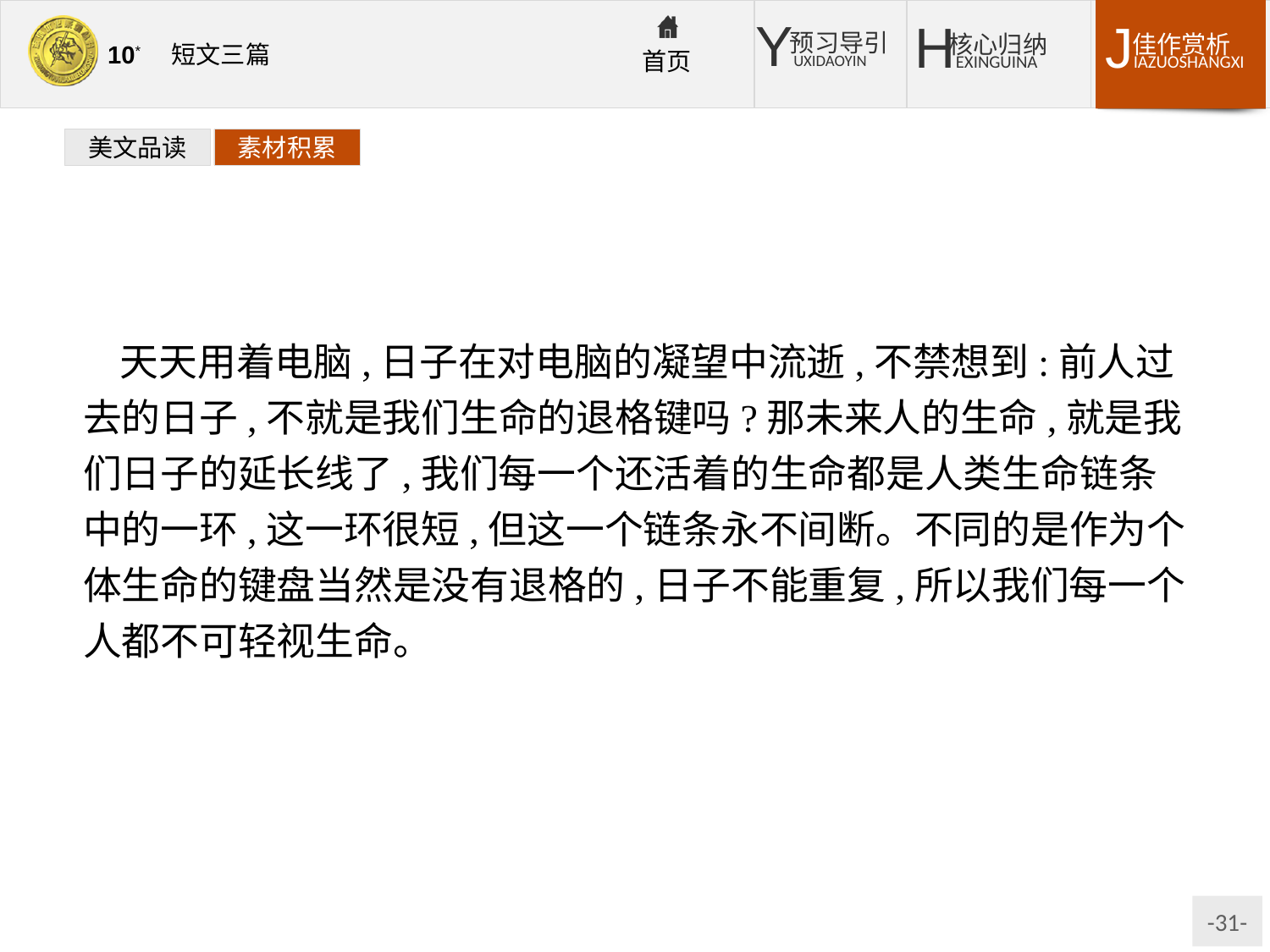

美文品读
素材积累
天天用着电脑,日子在对电脑的凝望中流逝,不禁想到:前人过去的日子,不就是我们生命的退格键吗?那未来人的生命,就是我们日子的延长线了,我们每一个还活着的生命都是人类生命链条中的一环,这一环很短,但这一个链条永不间断。不同的是作为个体生命的键盘当然是没有退格的,日子不能重复,所以我们每一个人都不可轻视生命。